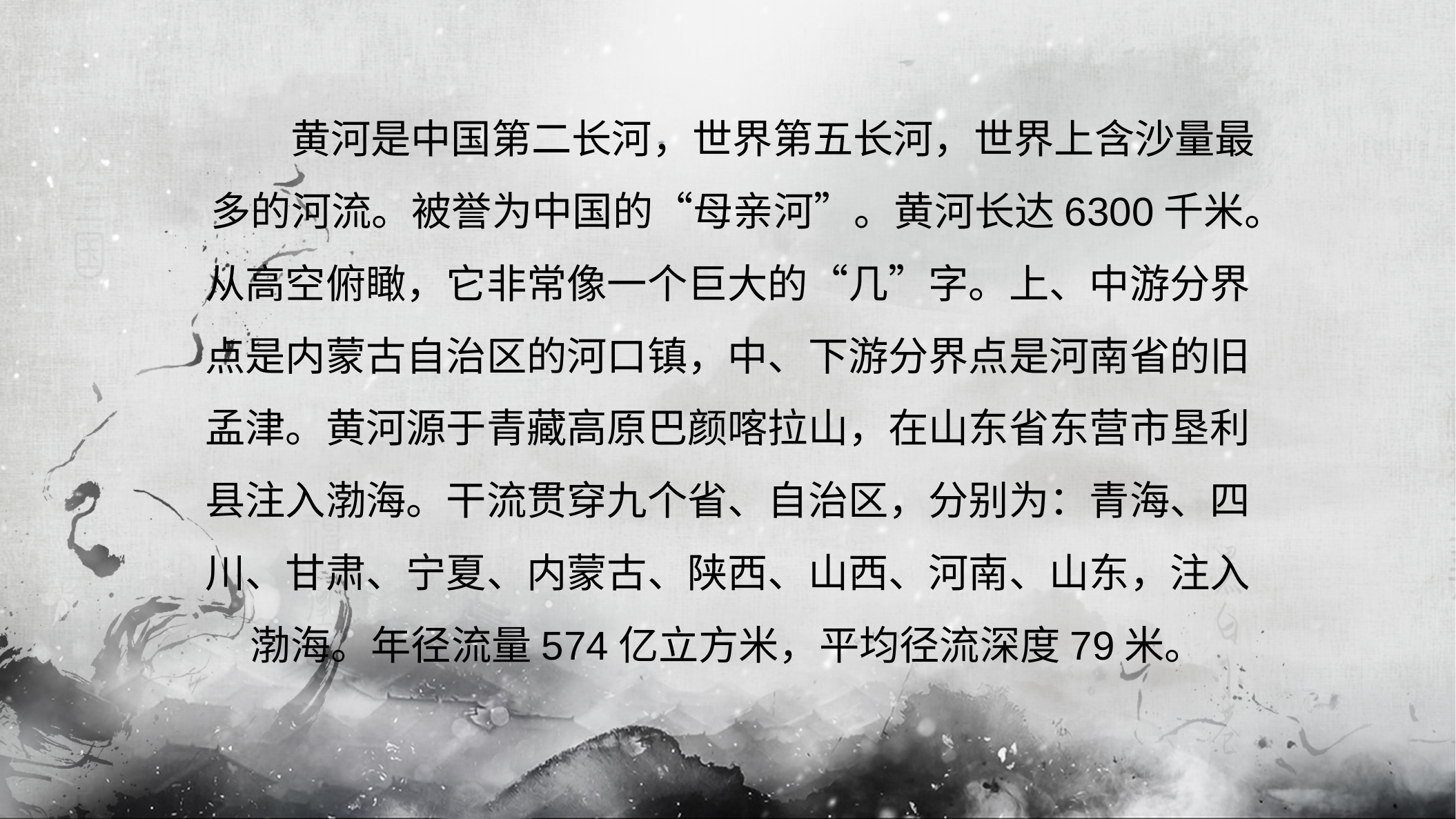

黄河是中国第二长河，世界第五长河，世界上含沙量最多的河流。被誉为中国的“母亲河”。黄河长达6300千米。从高空俯瞰，它非常像一个巨大的“几”字。上、中游分界点是内蒙古自治区的河口镇，中、下游分界点是河南省的旧孟津。黄河源于青藏高原巴颜喀拉山，在山东省东营市垦利县注入渤海。干流贯穿九个省、自治区，分别为：青海、四川、甘肃、宁夏、内蒙古、陕西、山西、河南、山东，注入渤海。年径流量574亿立方米，平均径流深度79米。